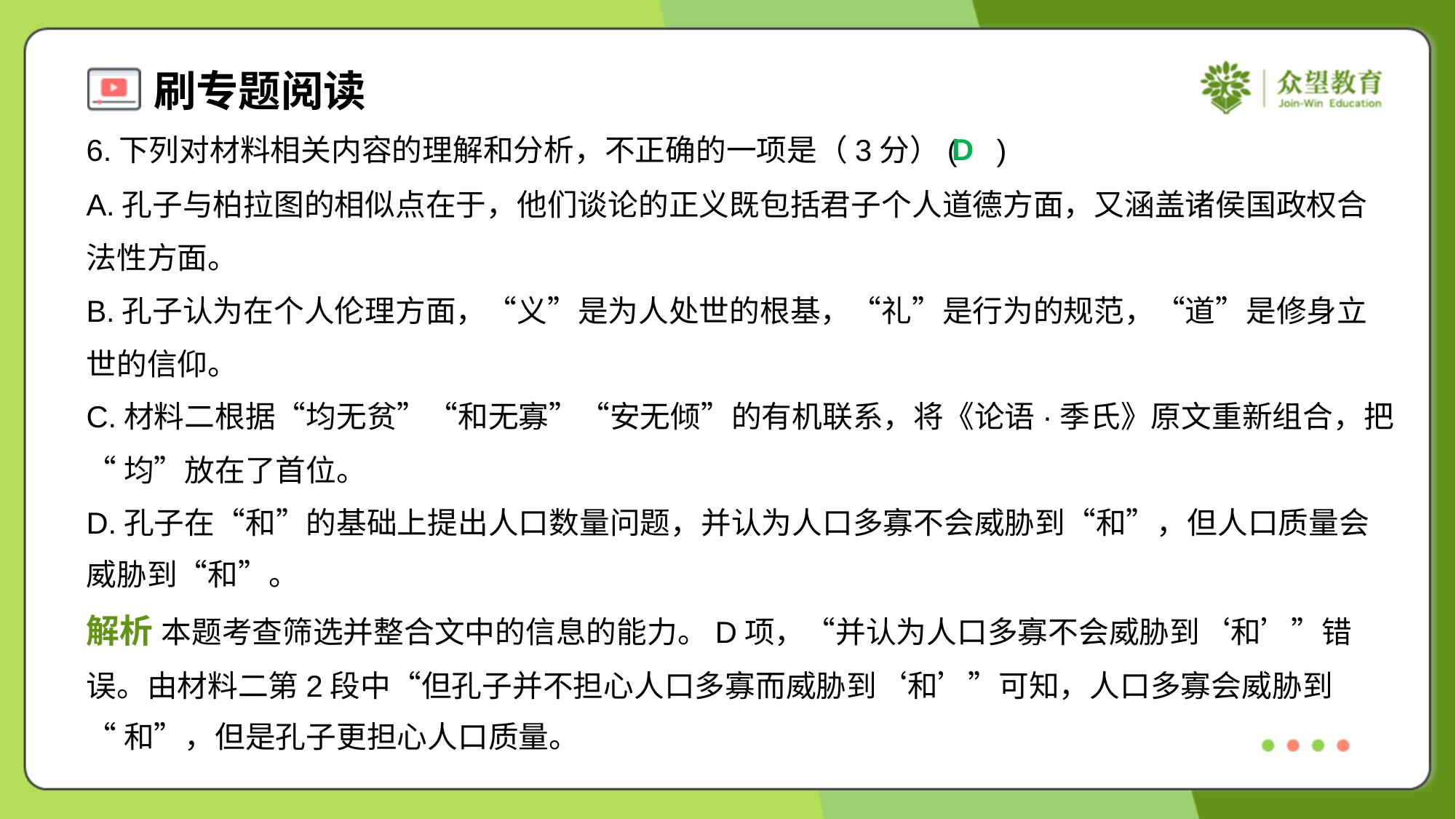

D
6.下列对材料相关内容的理解和分析，不正确的一项是（3分）(     )
A.孔子与柏拉图的相似点在于，他们谈论的正义既包括君子个人道德方面，又涵盖诸侯国政权合
法性方面。
B.孔子认为在个人伦理方面，“义”是为人处世的根基，“礼”是行为的规范，“道”是修身立
世的信仰。
C.材料二根据“均无贫”“和无寡”“安无倾”的有机联系，将《论语·季氏》原文重新组合，把
“均”放在了首位。
D.孔子在“和”的基础上提出人口数量问题，并认为人口多寡不会威胁到“和”，但人口质量会
威胁到“和”。
解析 本题考查筛选并整合文中的信息的能力。D项，“并认为人口多寡不会威胁到‘和’”错
误。由材料二第2段中“但孔子并不担心人口多寡而威胁到‘和’”可知，人口多寡会威胁到
“和”，但是孔子更担心人口质量。